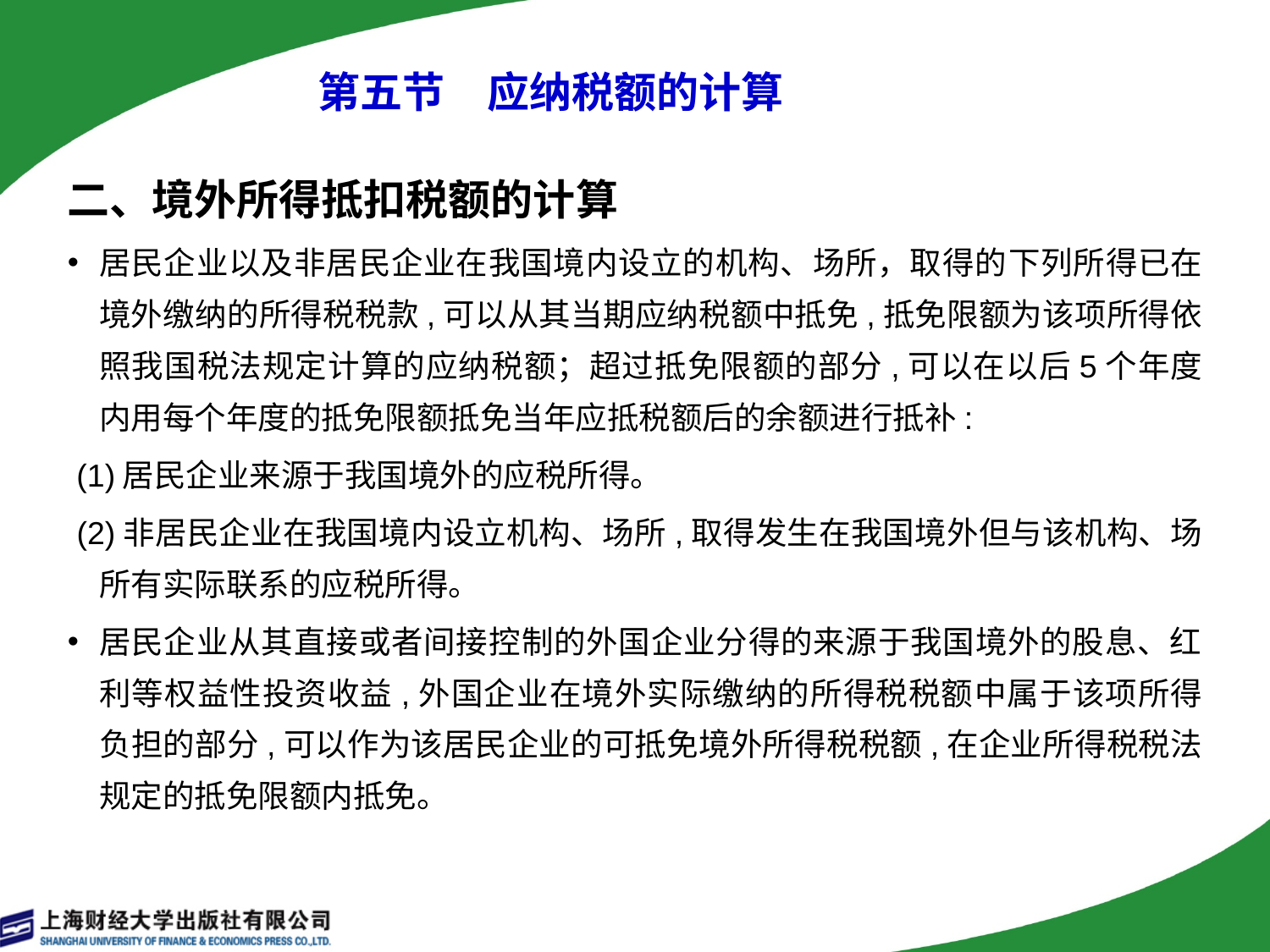

# 第五节　应纳税额的计算
二、境外所得抵扣税额的计算
居民企业以及非居民企业在我国境内设立的机构、场所，取得的下列所得已在境外缴纳的所得税税款,可以从其当期应纳税额中抵免,抵免限额为该项所得依照我国税法规定计算的应纳税额；超过抵免限额的部分,可以在以后5个年度内用每个年度的抵免限额抵免当年应抵税额后的余额进行抵补:
 (1)居民企业来源于我国境外的应税所得。
 (2)非居民企业在我国境内设立机构、场所,取得发生在我国境外但与该机构、场所有实际联系的应税所得。
居民企业从其直接或者间接控制的外国企业分得的来源于我国境外的股息、红利等权益性投资收益,外国企业在境外实际缴纳的所得税税额中属于该项所得负担的部分,可以作为该居民企业的可抵免境外所得税税额,在企业所得税税法规定的抵免限额内抵免。